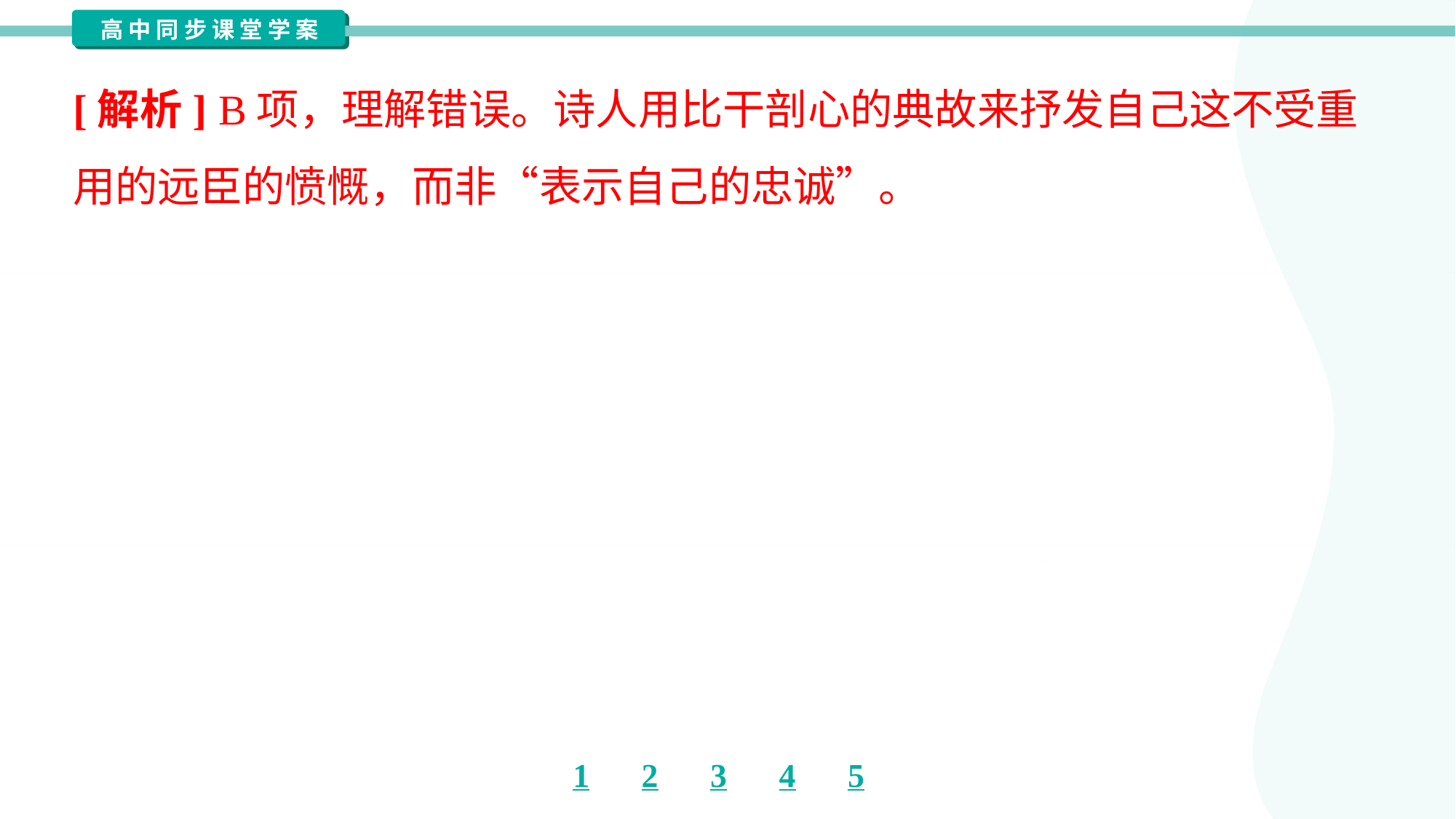

[解析] B项，理解错误。诗人用比干剖心的典故来抒发自己这不受重
用的远臣的愤慨，而非“表示自己的忠诚”。